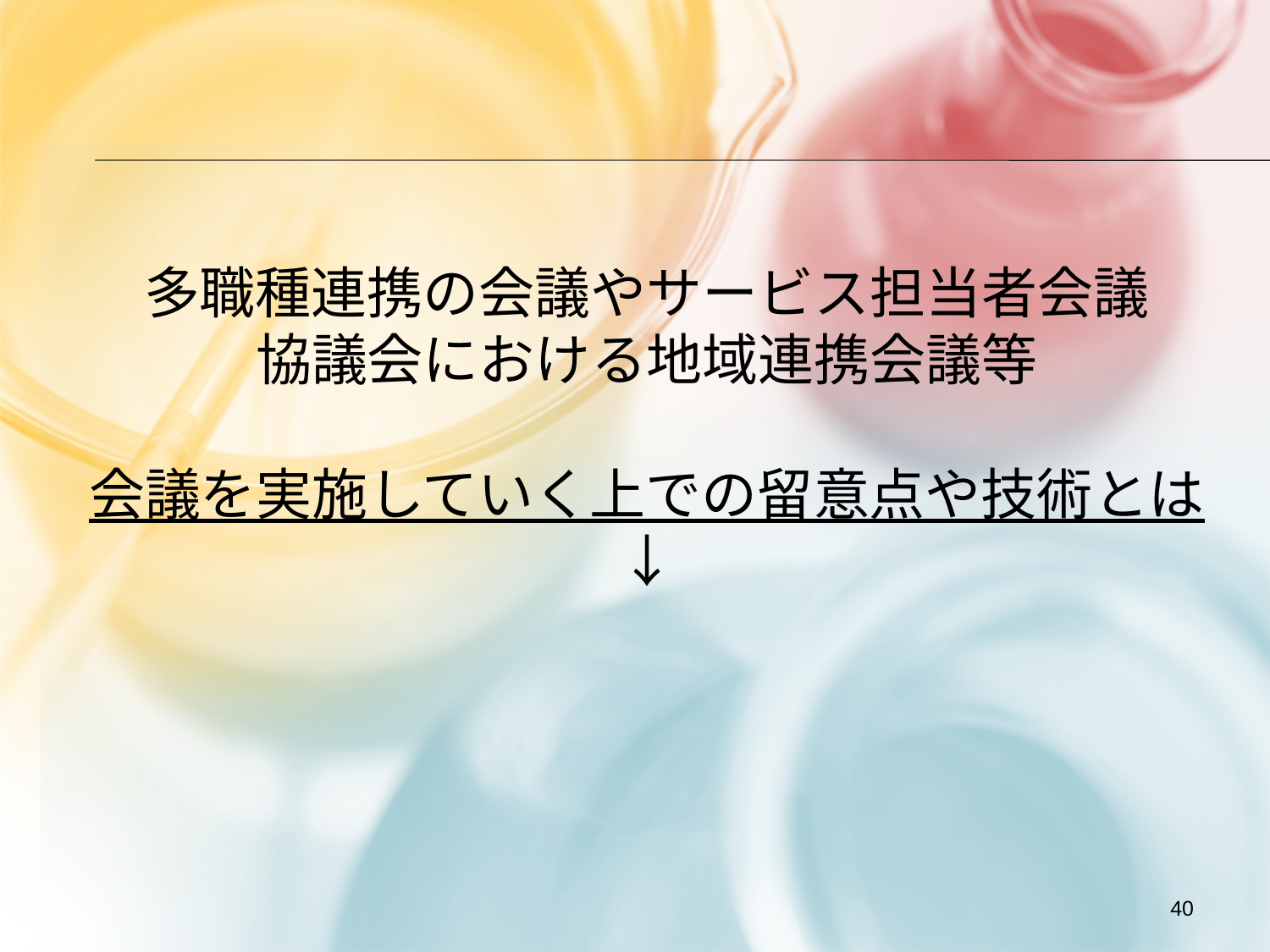

# 多職種連携の会議やサービス担当者会議 協議会における地域連携会議等 会議を実施していく上での留意点や技術とは ↓
40